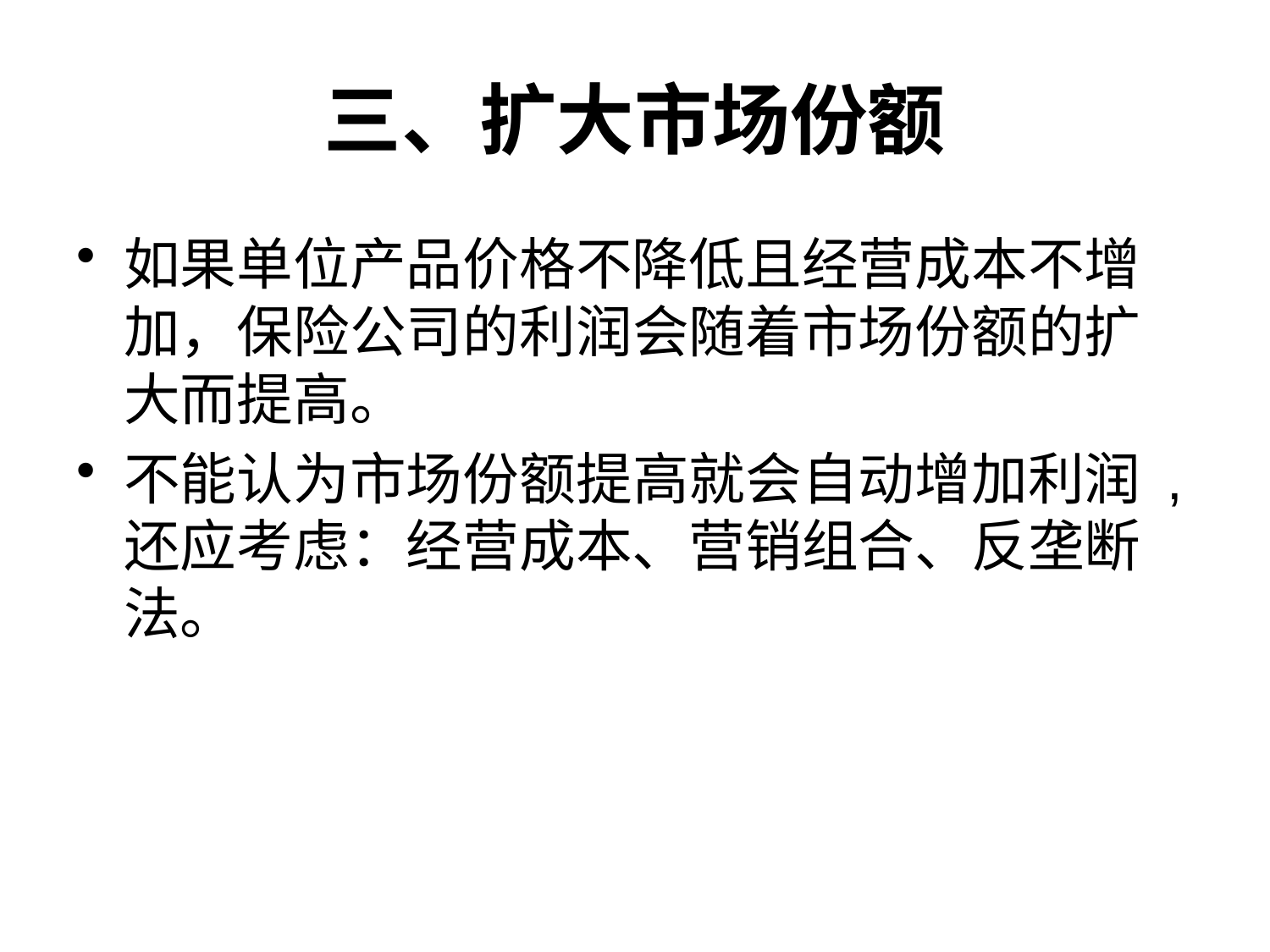

# 三、扩大市场份额
如果单位产品价格不降低且经营成本不增加，保险公司的利润会随着市场份额的扩大而提高。
不能认为市场份额提高就会自动增加利润 , 还应考虑：经营成本、营销组合、反垄断法。